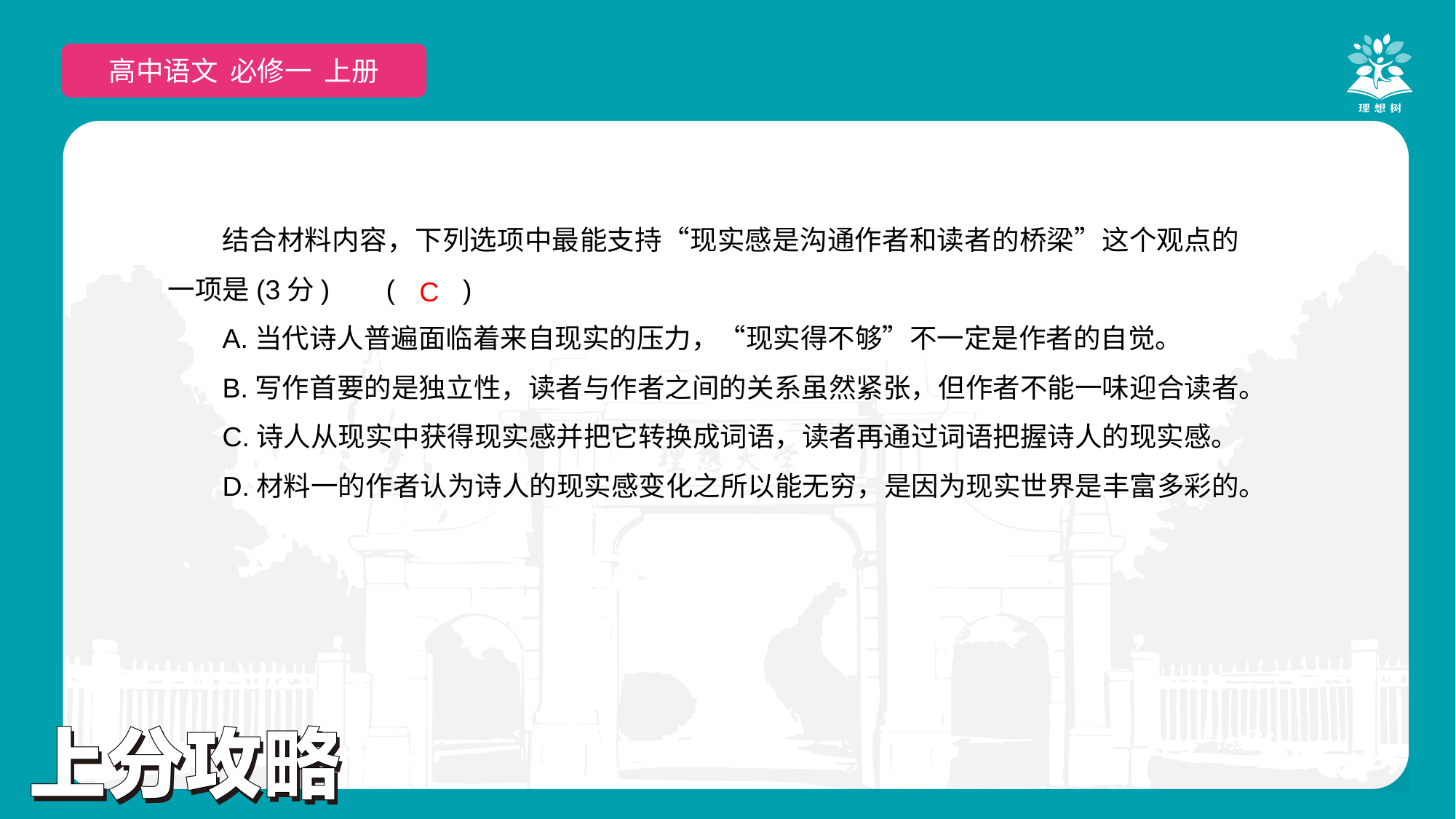

高中语文  必修一  上册
结合材料内容，下列选项中最能支持“现实感是沟通作者和读者的桥梁”这个观点的一项是(3分)	(　　)
A.当代诗人普遍面临着来自现实的压力，“现实得不够”不一定是作者的自觉。
B.写作首要的是独立性，读者与作者之间的关系虽然紧张，但作者不能一味迎合读者。
C.诗人从现实中获得现实感并把它转换成词语，读者再通过词语把握诗人的现实感。
D.材料一的作者认为诗人的现实感变化之所以能无穷，是因为现实世界是丰富多彩的。
C